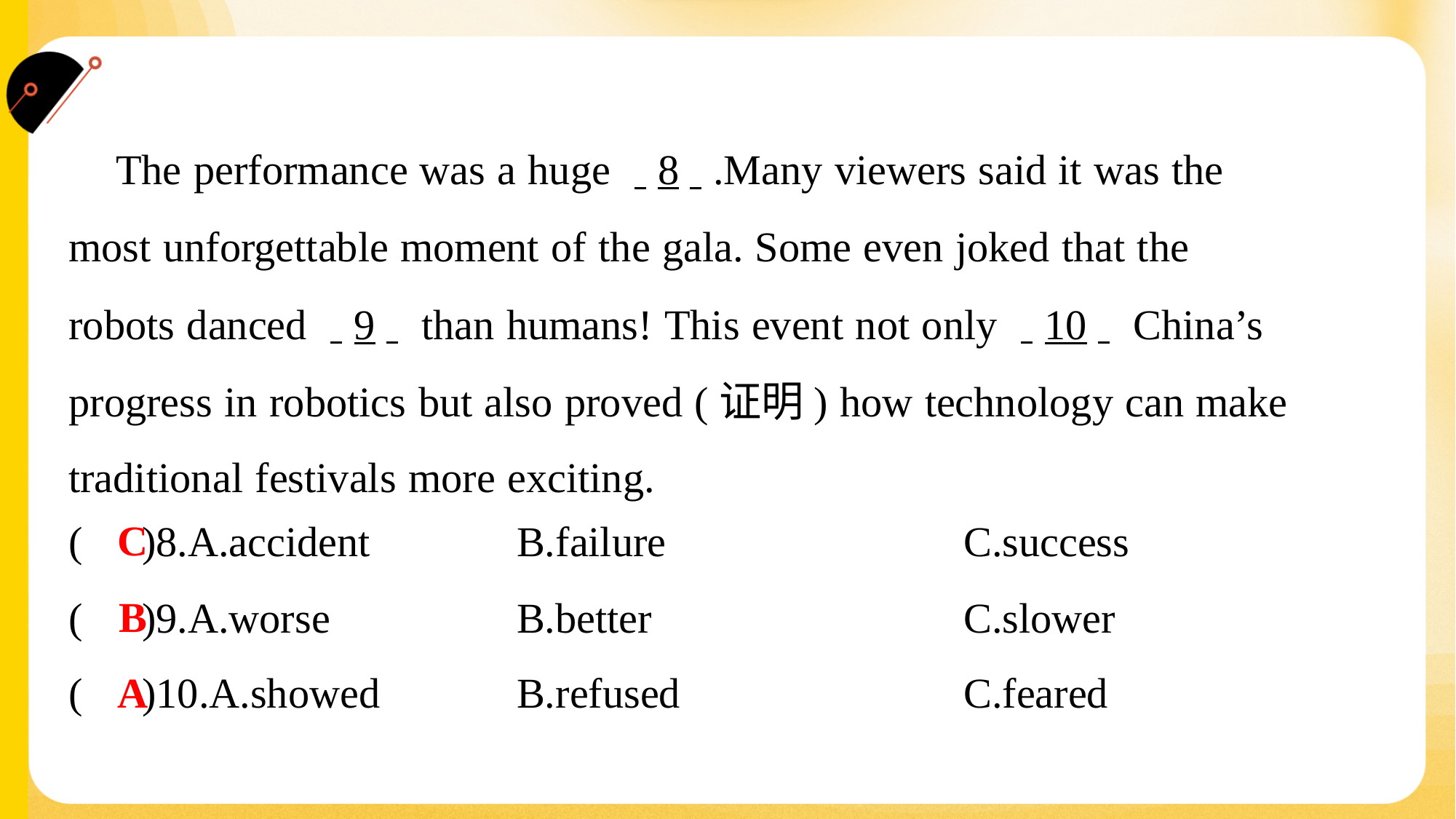

The performance was a huge . .8. ..Many viewers said it was the
most unforgettable moment of the gala. Some even joked that the
robots danced . .9. . than humans! This event not only . .10. . China’s
progress in robotics but also proved (证明) how technology can make
traditional festivals more exciting.#5
C
(     )8.A.accident	B.failure	C.success
B
(     )9.A.worse	B.better	C.slower
A
(     )10.A.showed	B.refused	C.feared